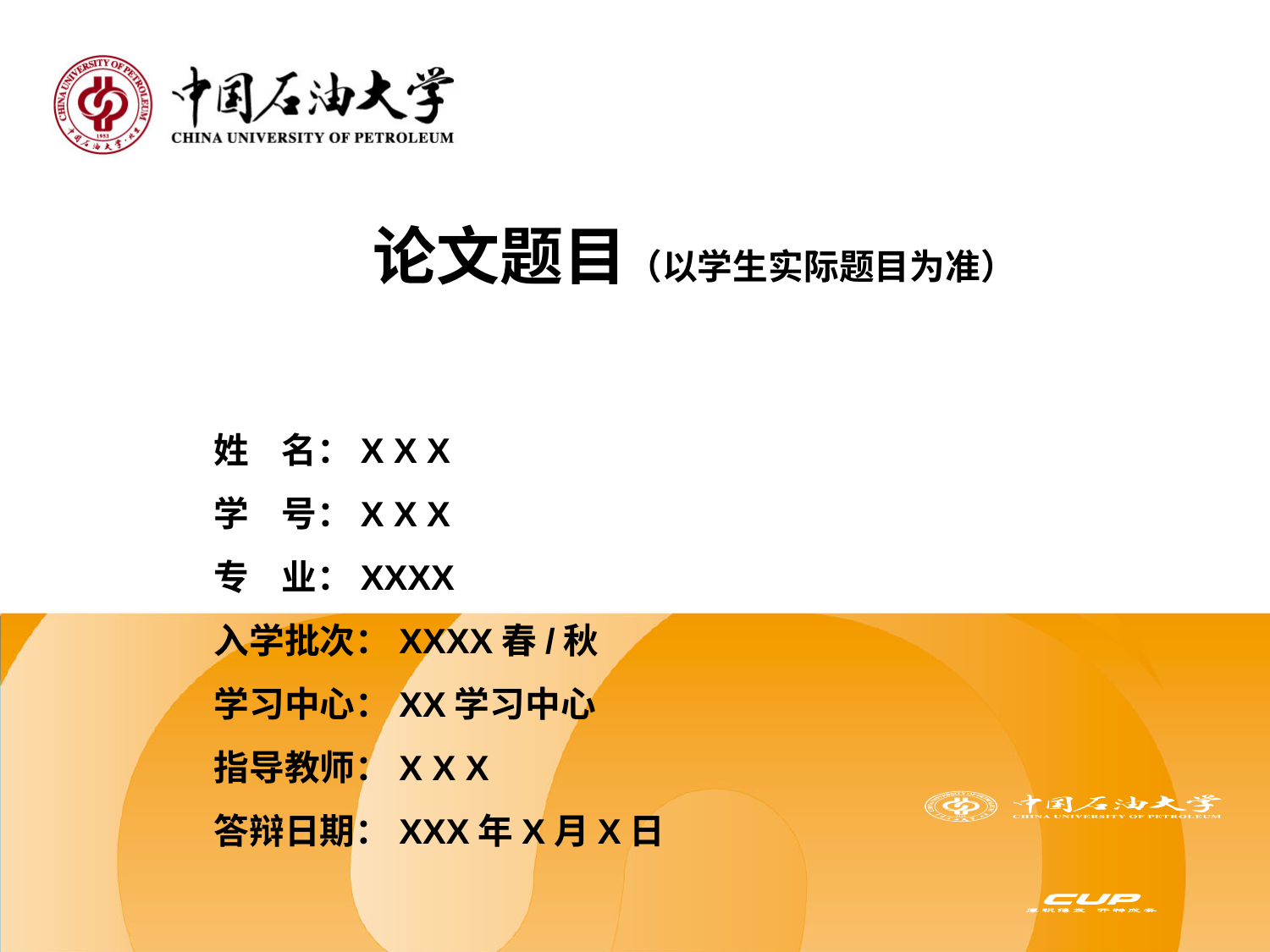

论文题目（以学生实际题目为准）

                        姓    名：X X X
                        学    号：X X X
                        专    业：XXXX
                        入学批次：XXXX春/秋
                        学习中心：XX学习中心
                        指导教师：X X X
                        答辩日期：XXX年X月X日

2004.01